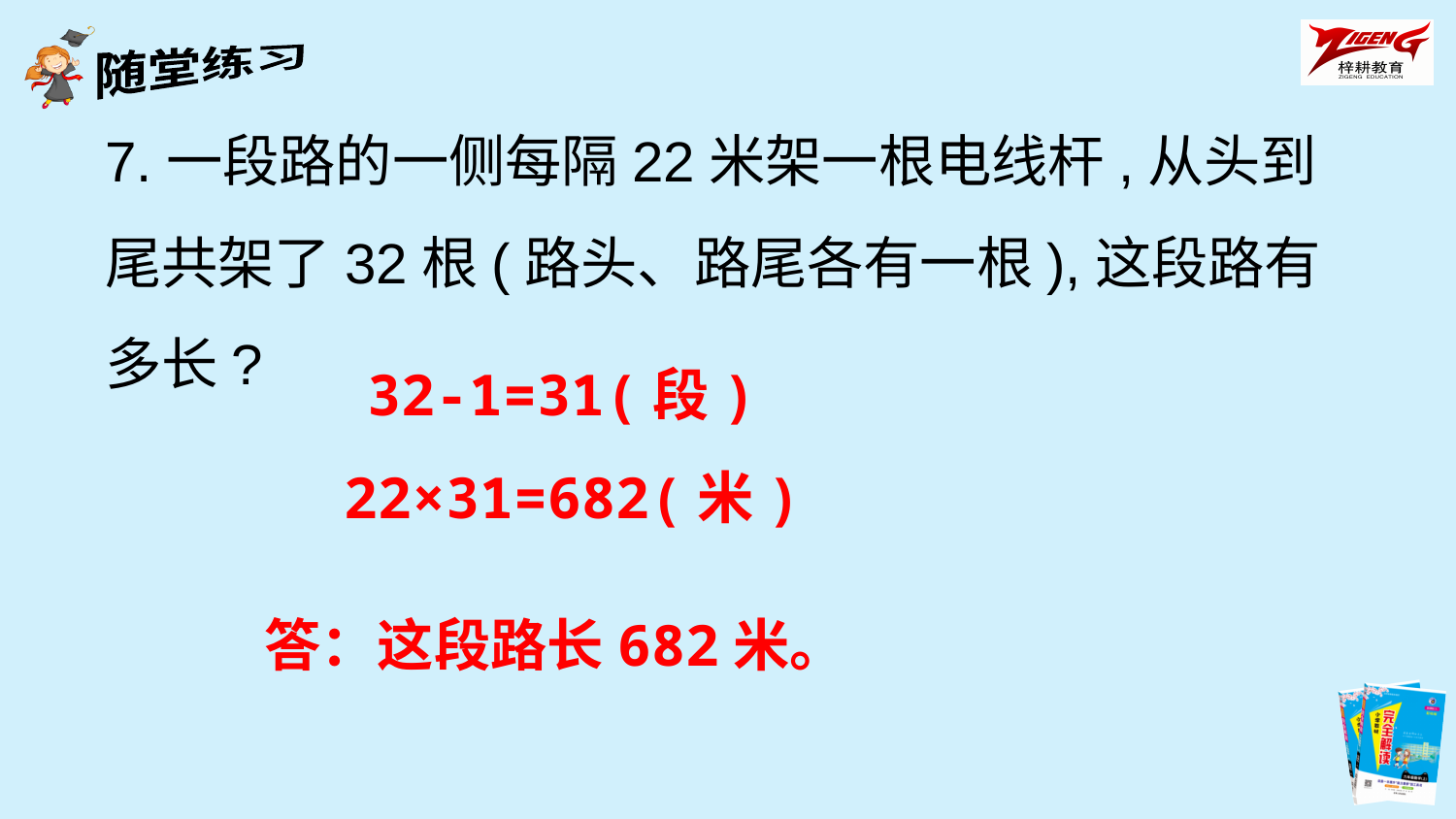

7.一段路的一侧每隔22米架一根电线杆,从头到尾共架了32根(路头、路尾各有一根),这段路有多长?
32-1=31(段)
22×31=682(米)
答：这段路长682米。